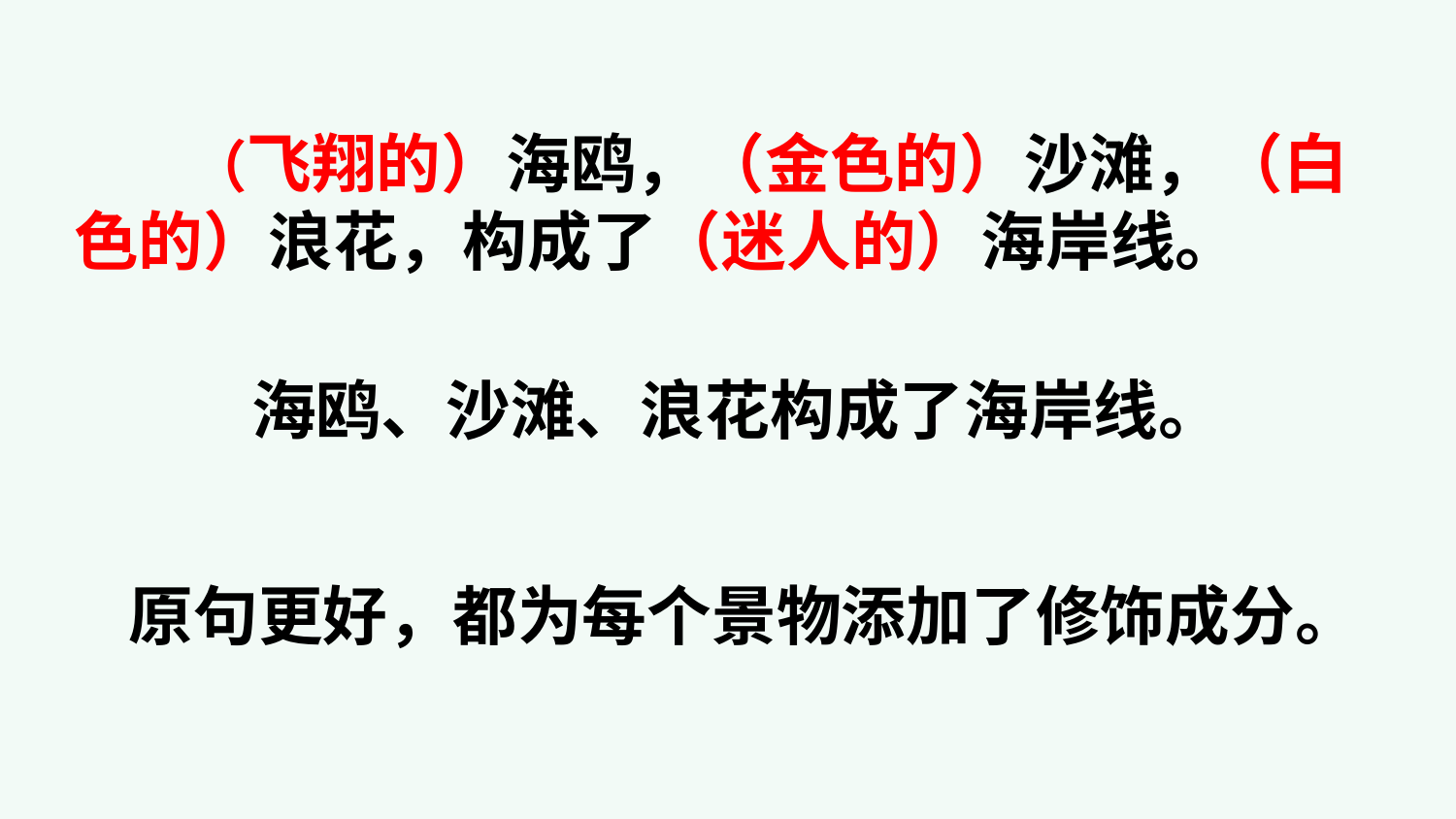

（飞翔的）海鸥，（金色的）沙滩，（白色的）浪花，构成了（迷人的）海岸线。
海鸥、沙滩、浪花构成了海岸线。
原句更好，都为每个景物添加了修饰成分。